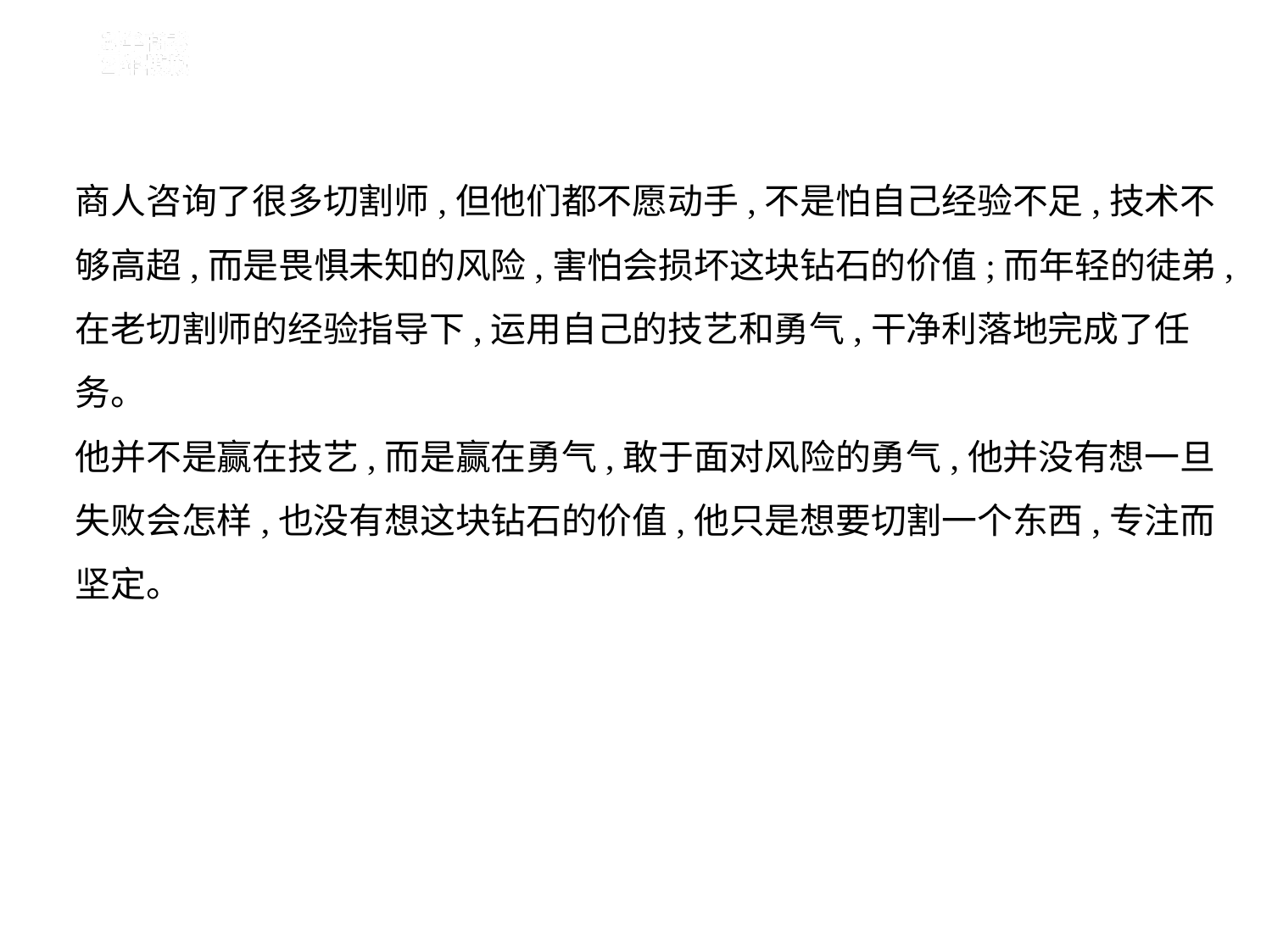

商人咨询了很多切割师,但他们都不愿动手,不是怕自己经验不足,技术不
够高超,而是畏惧未知的风险,害怕会损坏这块钻石的价值;而年轻的徒弟,
在老切割师的经验指导下,运用自己的技艺和勇气,干净利落地完成了任
务。
他并不是赢在技艺,而是赢在勇气,敢于面对风险的勇气,他并没有想一旦
失败会怎样,也没有想这块钻石的价值,他只是想要切割一个东西,专注而
坚定。